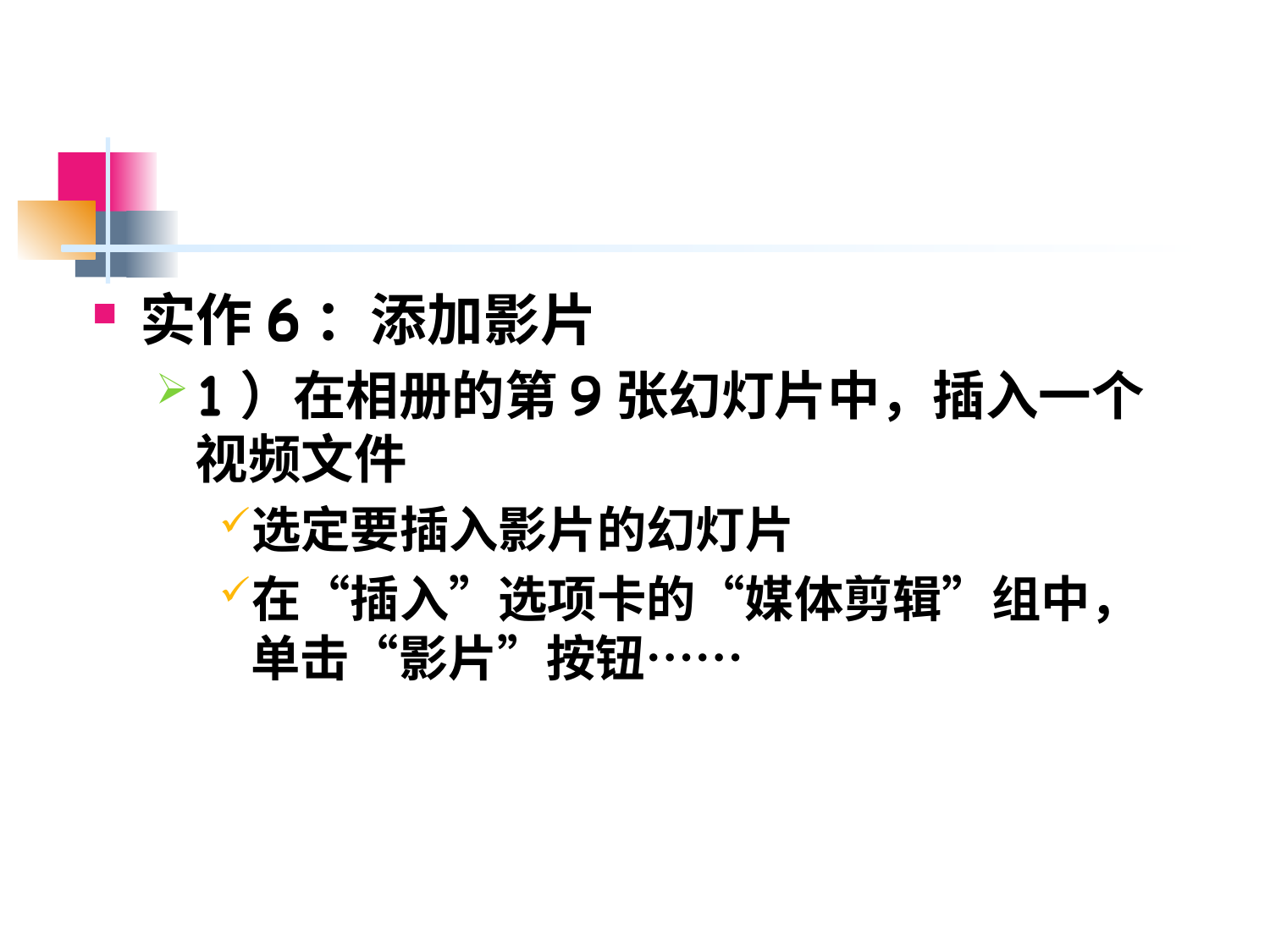

#
实作6：添加影片
1）在相册的第9张幻灯片中，插入一个视频文件
选定要插入影片的幻灯片
在“插入”选项卡的“媒体剪辑”组中，单击“影片”按钮……